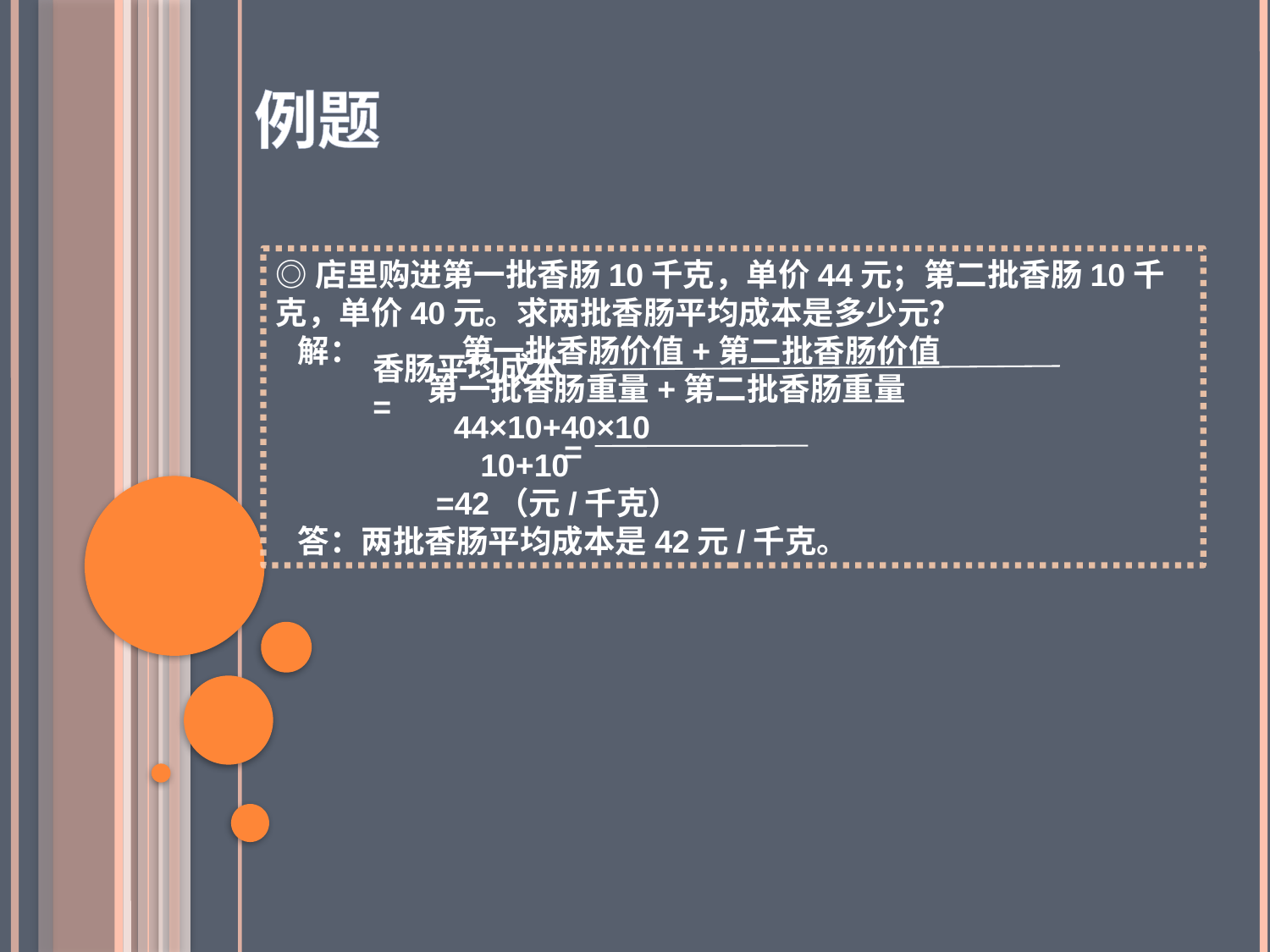

例题
◎店里购进第一批香肠10千克，单价44元；第二批香肠10千克，单价40元。求两批香肠平均成本是多少元？
  解：              第一批香肠价值+第二批香肠价值
                    第一批香肠重量+第二批香肠重量
                    44×10+40×10
                       10+10
                  =42（元/千克）
  答：两批香肠平均成本是42元/千克。
香肠平均成本=
=